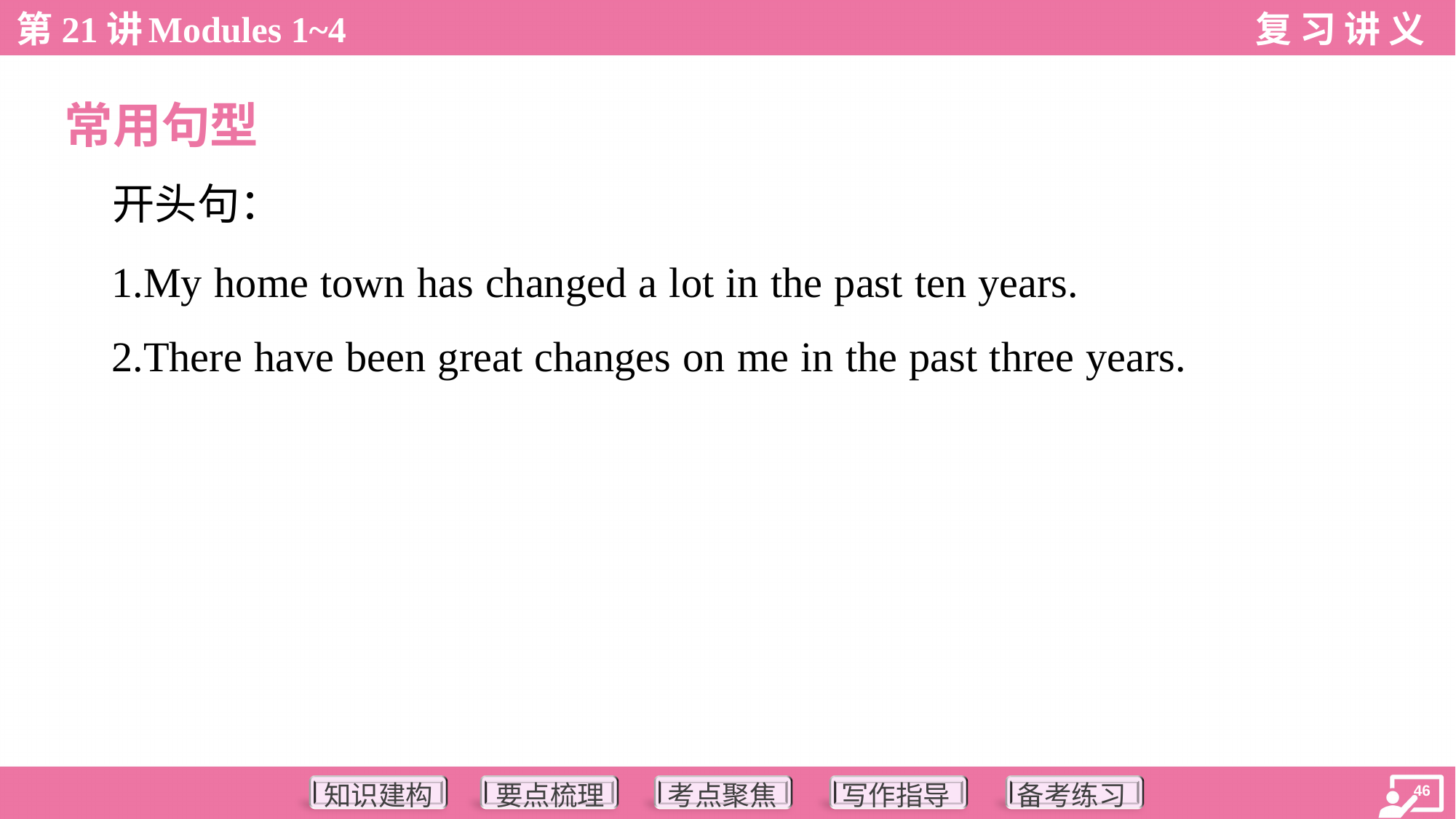

常用句型
    开头句：
    1.My home town has changed a lot in the past ten years.
    2.There have been great changes on me in the past three years.